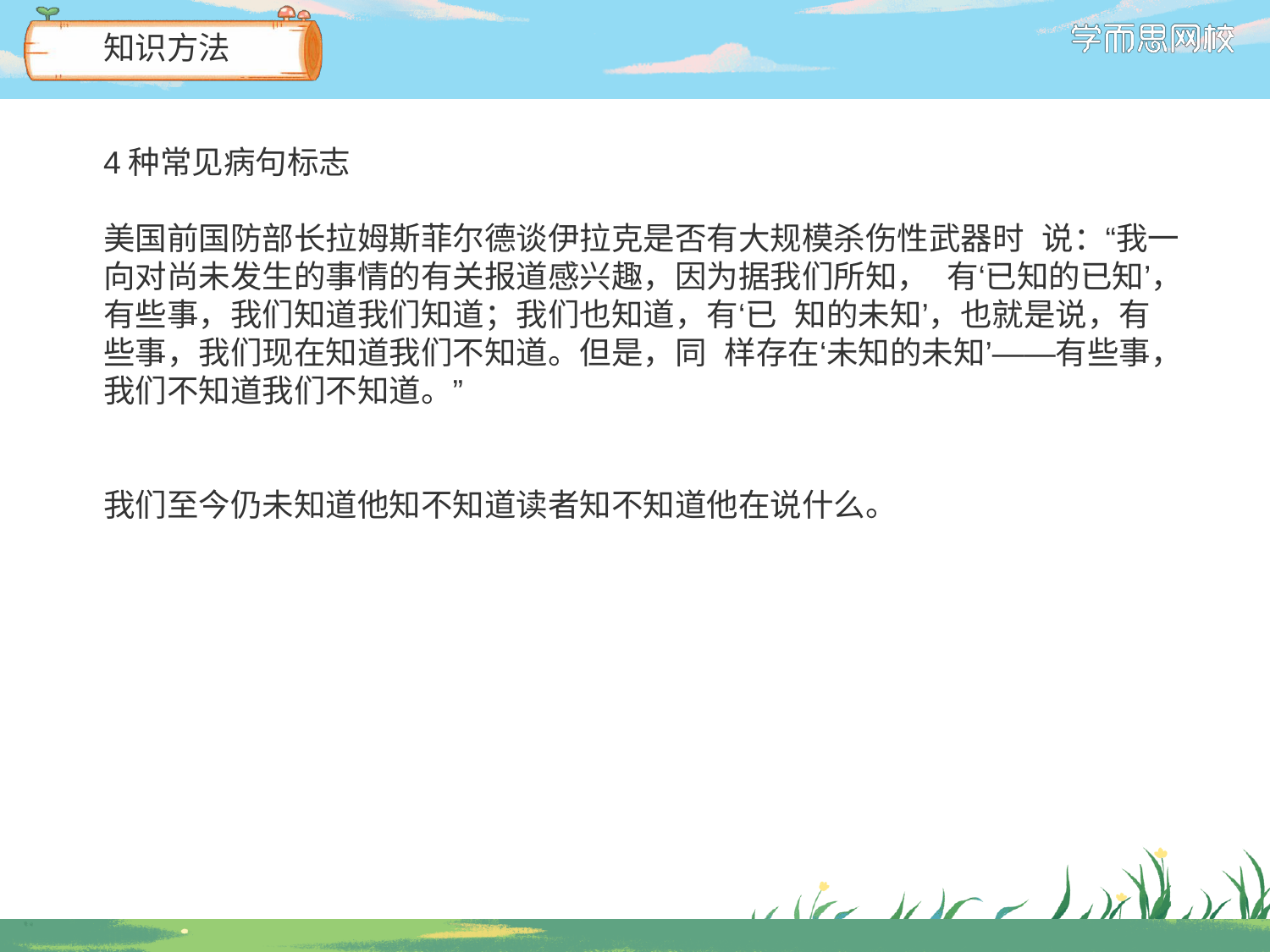

知识方法

4种常见病句标志

美国前国防部长拉姆斯菲尔德谈伊拉克是否有大规模杀伤性武器时  说：“我一向对尚未发生的事情的有关报道感兴趣，因为据我们所知，  有‘已知的已知’，有些事，我们知道我们知道；我们也知道，有‘已  知的未知’，也就是说，有些事，我们现在知道我们不知道。但是，同  样存在‘未知的未知’——有些事，我们不知道我们不知道。”

我们至今仍未知道他知不知道读者知不知道他在说什么。